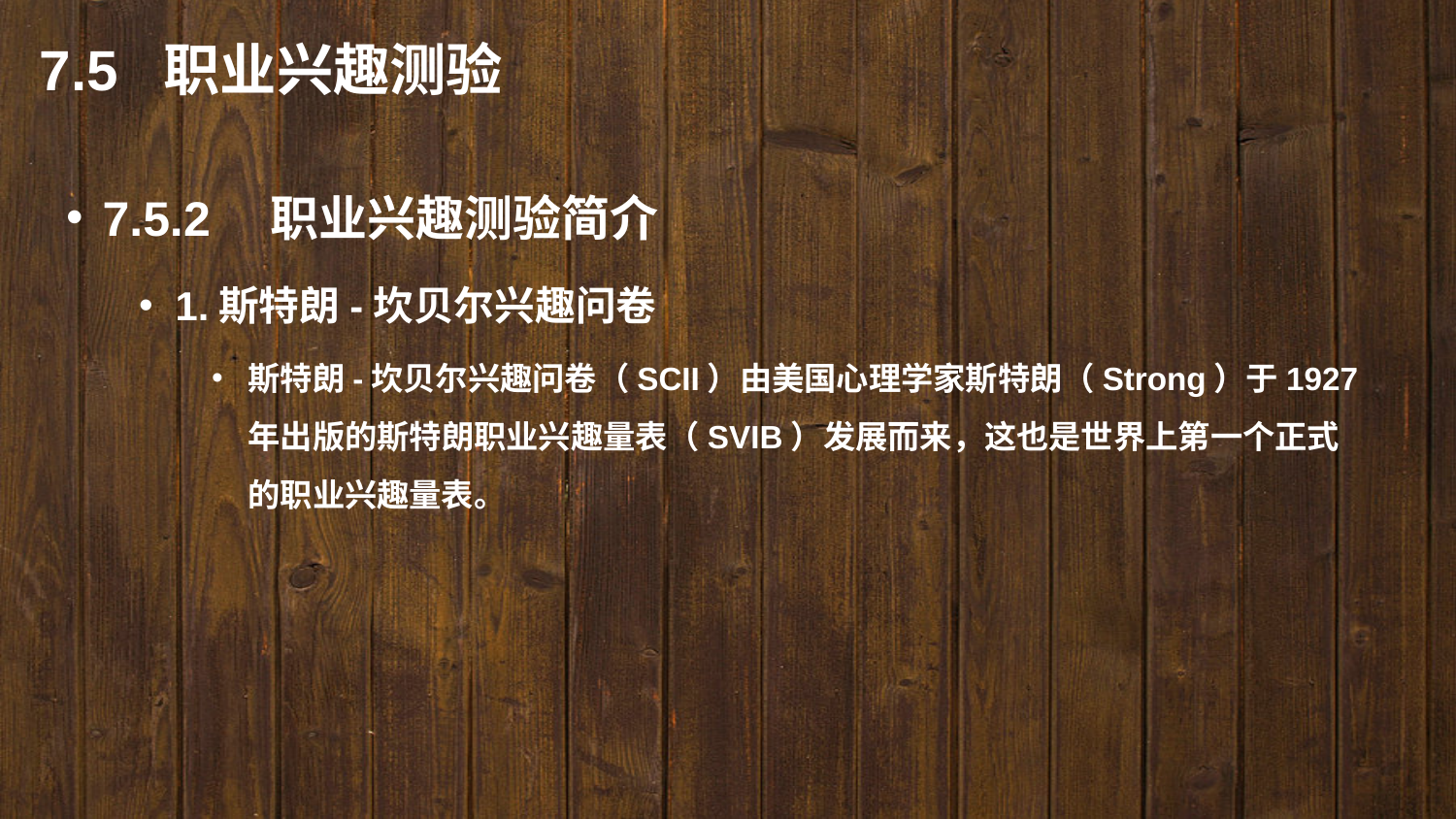

7.5  职业兴趣测验
7.5.2　职业兴趣测验简介
1.斯特朗-坎贝尔兴趣问卷
斯特朗-坎贝尔兴趣问卷（SCII）由美国心理学家斯特朗（Strong）于1927年出版的斯特朗职业兴趣量表（SVIB）发展而来，这也是世界上第一个正式的职业兴趣量表。